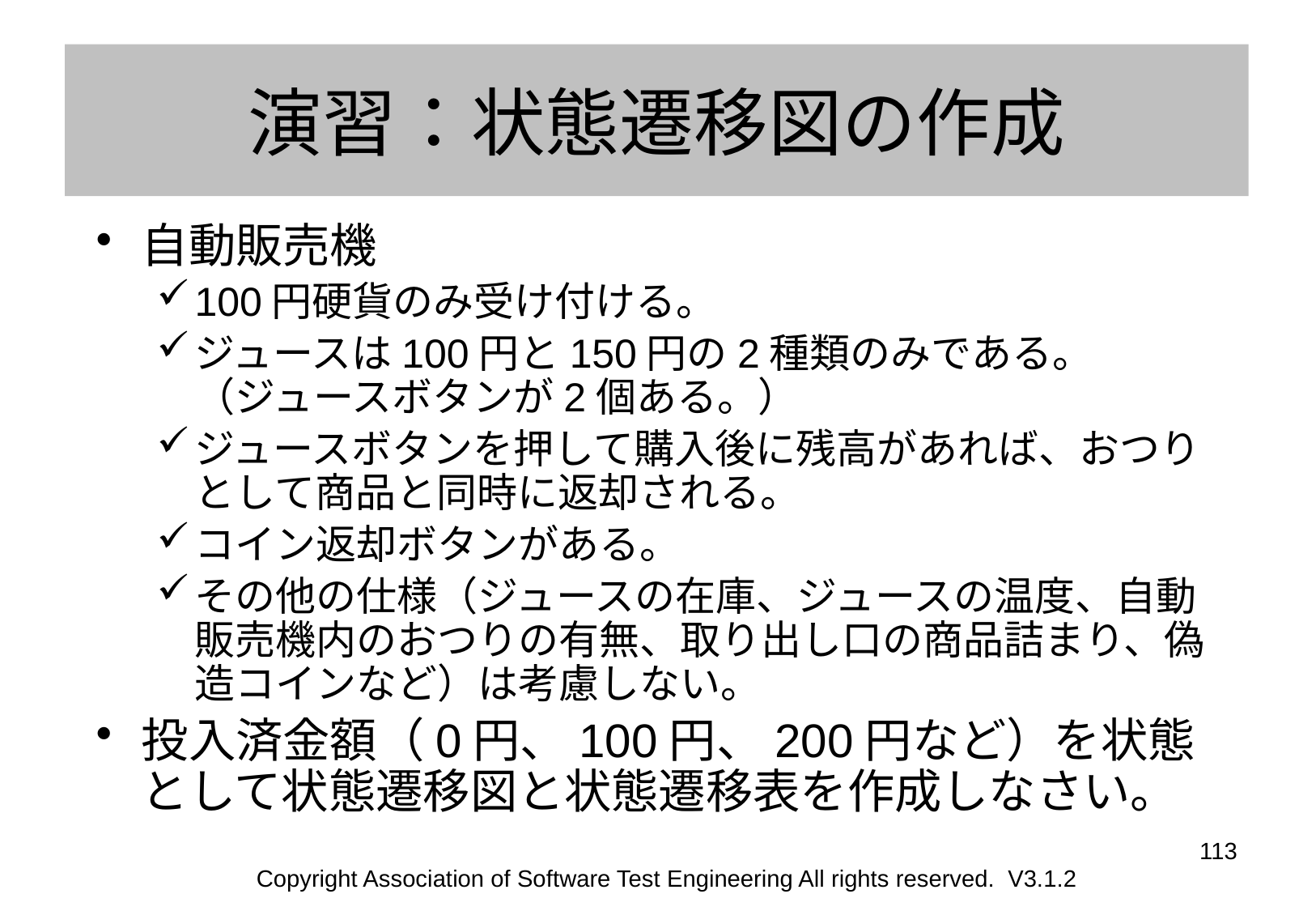

# 演習：状態遷移図の作成
自動販売機
100円硬貨のみ受け付ける。
ジュースは100円と150円の2種類のみである。
（ジュースボタンが2個ある。）
ジュースボタンを押して購入後に残高があれば、おつりとして商品と同時に返却される。
コイン返却ボタンがある。
その他の仕様（ジュースの在庫、ジュースの温度、自動販売機内のおつりの有無、取り出し口の商品詰まり、偽造コインなど）は考慮しない。
投入済金額（0円、100円、200円など）を状態として状態遷移図と状態遷移表を作成しなさい。
113
Copyright Association of Software Test Engineering All rights reserved.  V3.1.2